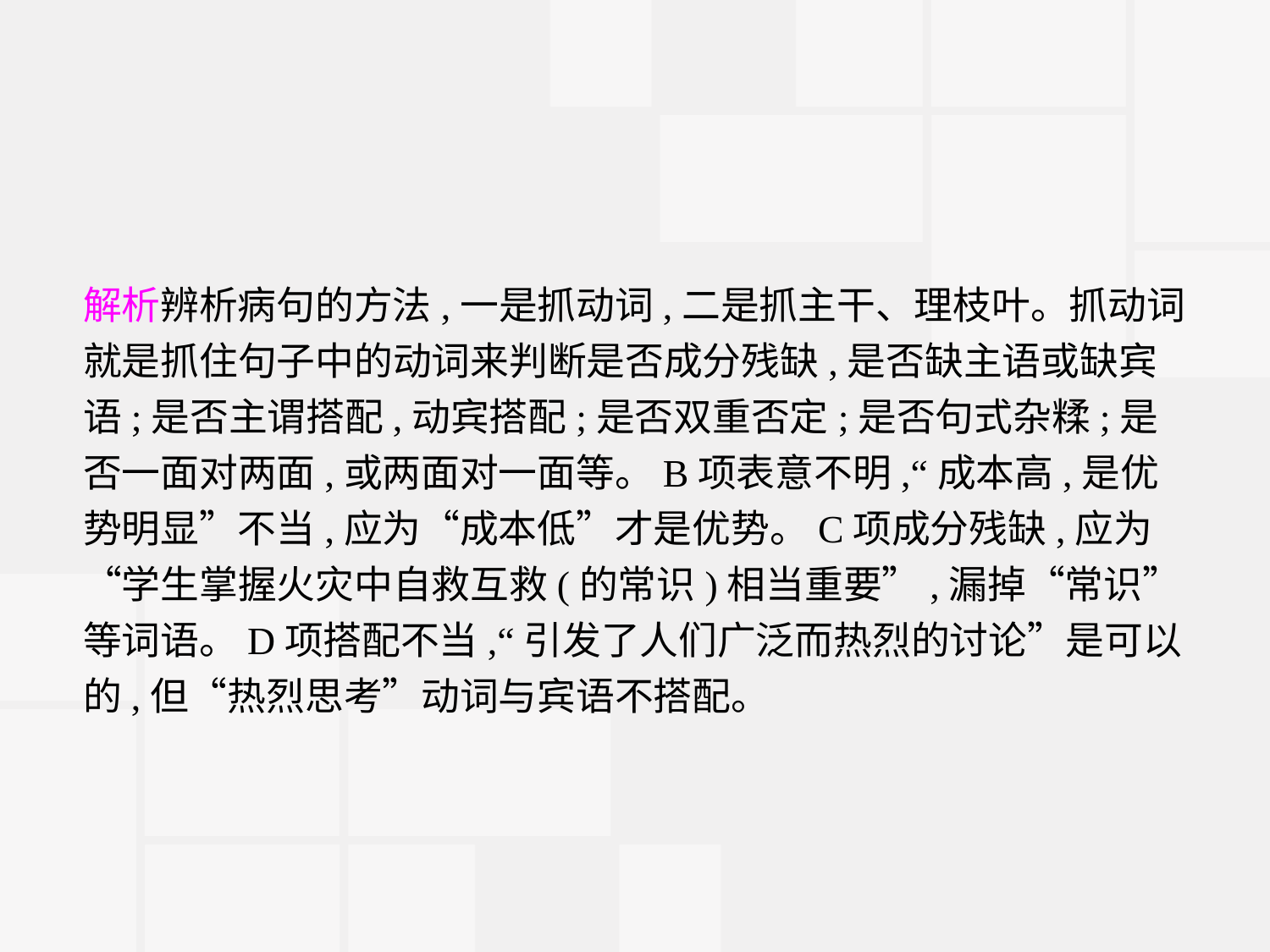

解析辨析病句的方法,一是抓动词,二是抓主干、理枝叶。抓动词就是抓住句子中的动词来判断是否成分残缺,是否缺主语或缺宾语;是否主谓搭配,动宾搭配;是否双重否定;是否句式杂糅;是否一面对两面,或两面对一面等。B项表意不明,“成本高,是优势明显”不当,应为“成本低”才是优势。C项成分残缺,应为“学生掌握火灾中自救互救(的常识)相当重要”,漏掉“常识”等词语。D项搭配不当,“引发了人们广泛而热烈的讨论”是可以的,但“热烈思考”动词与宾语不搭配。